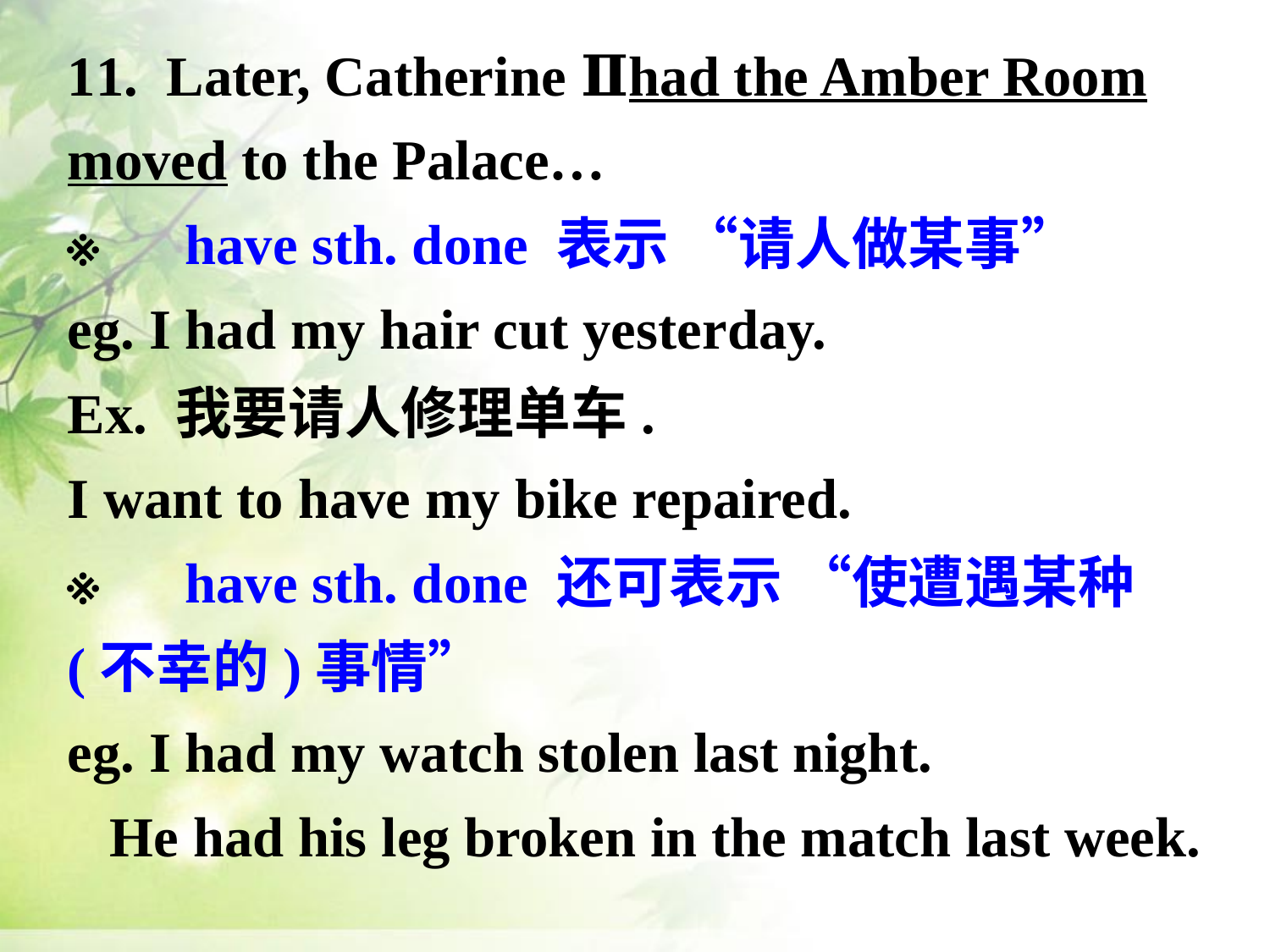

11.  Later, Catherine Ⅱhad the Amber Room moved to the Palace…
※      have sth. done 表示 “请人做某事”
eg. I had my hair cut yesterday.
Ex. 我要请人修理单车.
I want to have my bike repaired.
※      have sth. done 还可表示 “使遭遇某种(不幸的)事情”
eg. I had my watch stolen last night.
   He had his leg broken in the match last week.